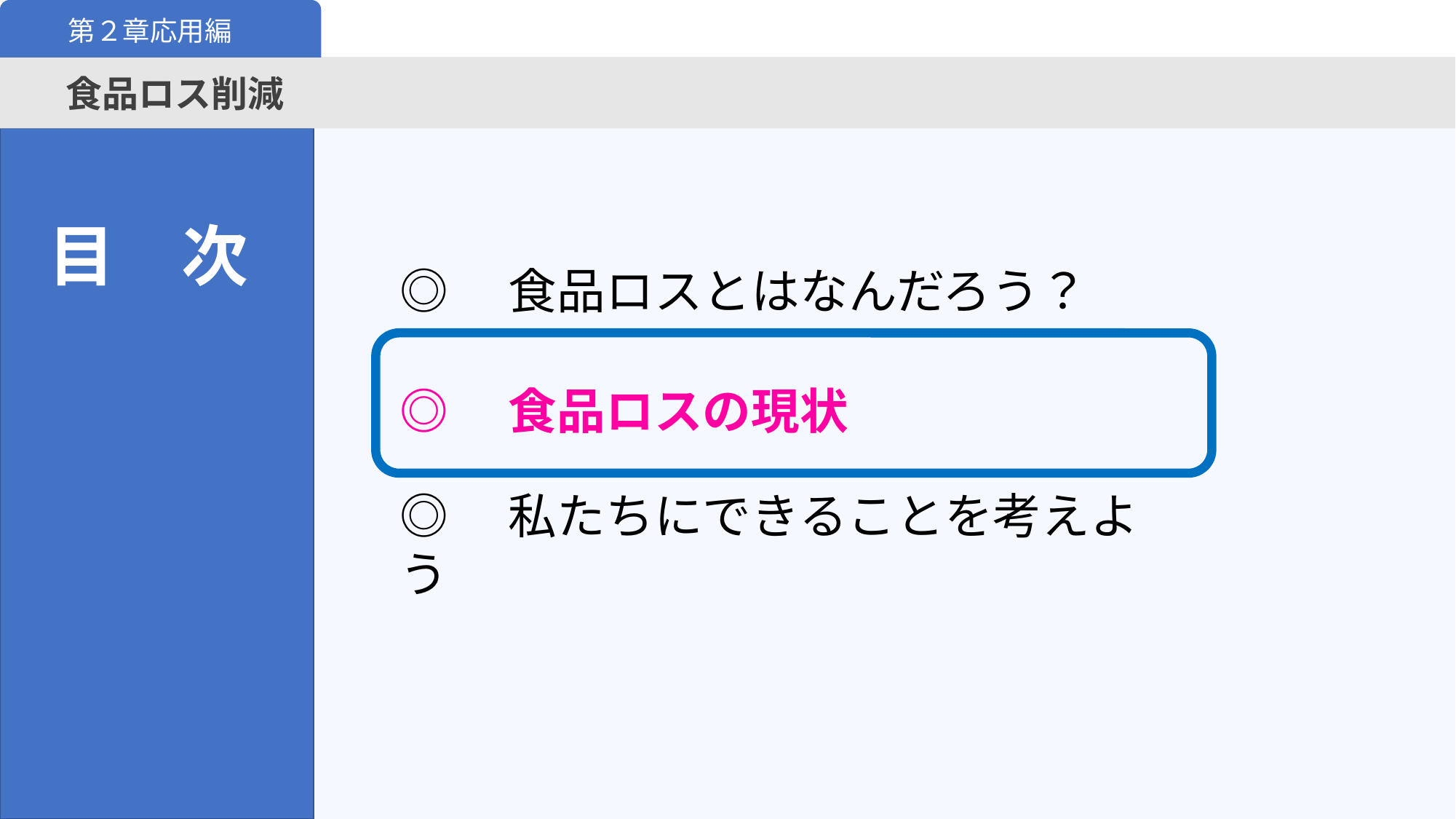

第２章応用編
食品ロス削減

目　次
◎　食品ロスとはなんだろう？

◎　食品ロスの現状
◎　私たちにできることを考えよう